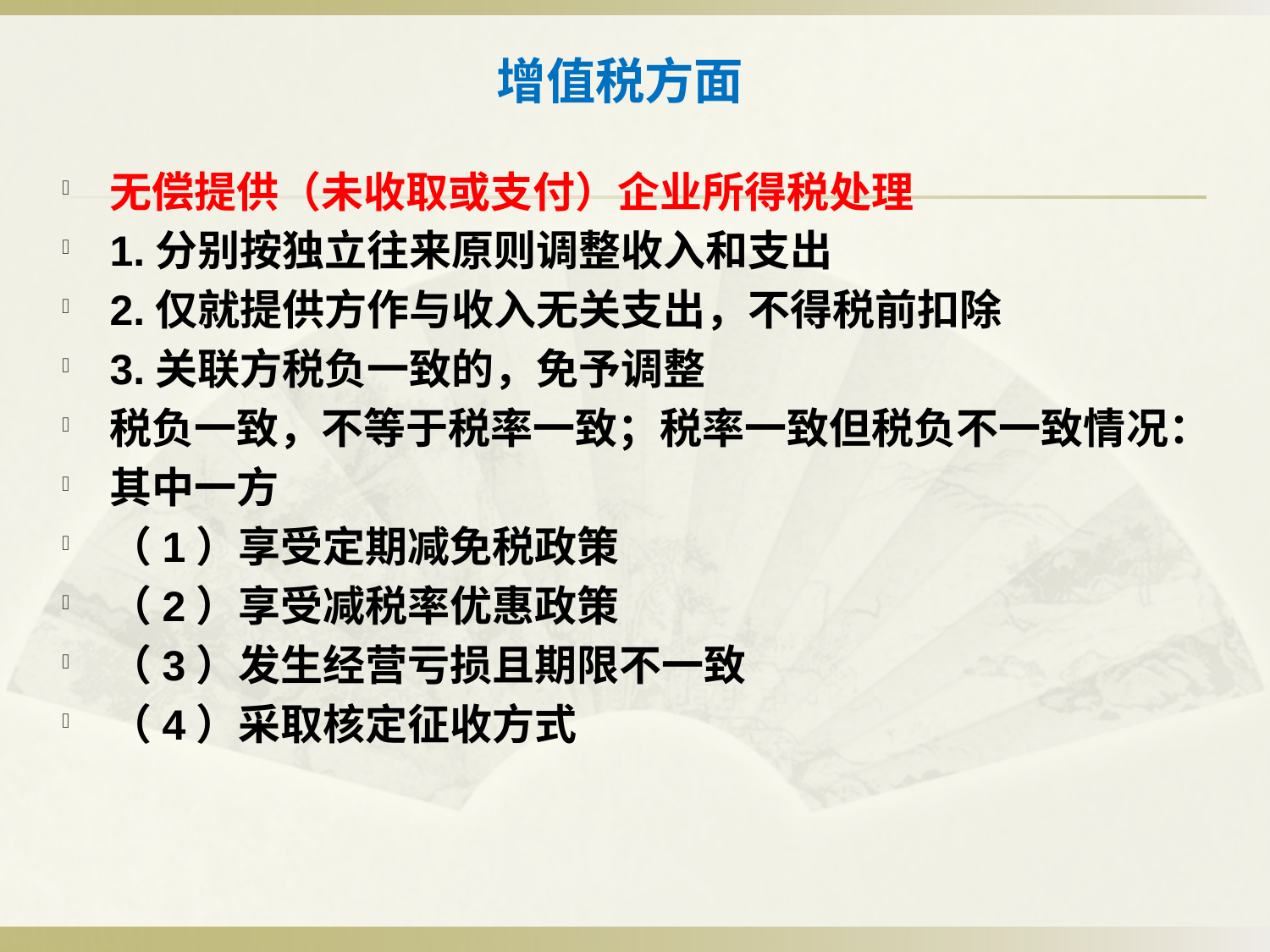

# 增值税方面
无偿提供（未收取或支付）企业所得税处理
1.分别按独立往来原则调整收入和支出
2.仅就提供方作与收入无关支出，不得税前扣除
3.关联方税负一致的，免予调整
税负一致，不等于税率一致；税率一致但税负不一致情况：
其中一方
（1）享受定期减免税政策
（2）享受减税率优惠政策
（3）发生经营亏损且期限不一致
（4）采取核定征收方式